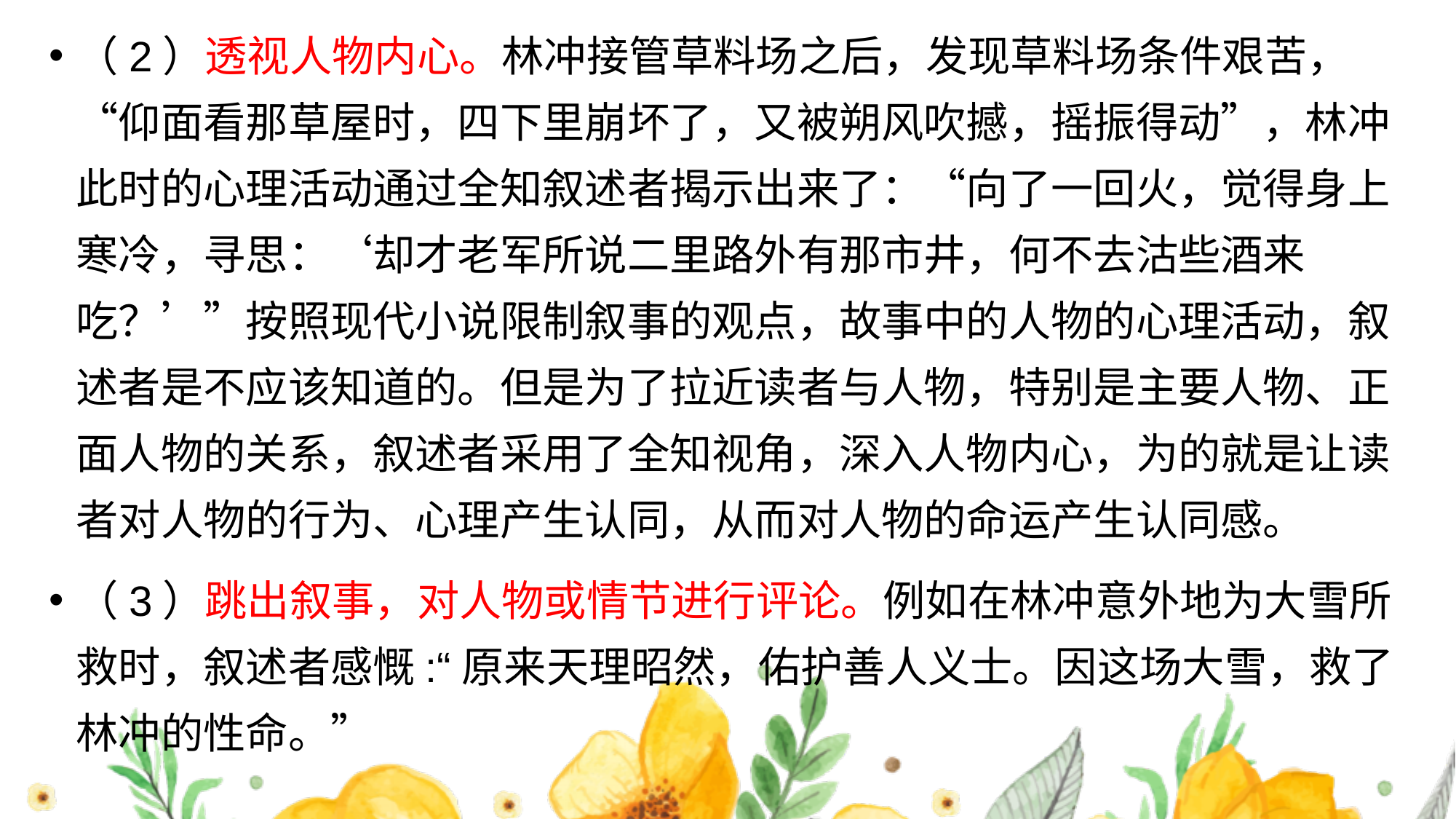

（2）透视人物内心。林冲接管草料场之后，发现草料场条件艰苦，“仰面看那草屋时，四下里崩坏了，又被朔风吹撼，摇振得动”，林冲此时的心理活动通过全知叙述者揭示出来了：“向了一回火，觉得身上寒冷，寻思：‘却才老军所说二里路外有那市井，何不去沽些酒来吃？’”按照现代小说限制叙事的观点，故事中的人物的心理活动，叙述者是不应该知道的。但是为了拉近读者与人物，特别是主要人物、正面人物的关系，叙述者采用了全知视角，深入人物内心，为的就是让读者对人物的行为、心理产生认同，从而对人物的命运产生认同感。
（3）跳出叙事，对人物或情节进行评论。例如在林冲意外地为大雪所救时，叙述者感慨:“原来天理昭然，佑护善人义士。因这场大雪，救了林冲的性命。”
#